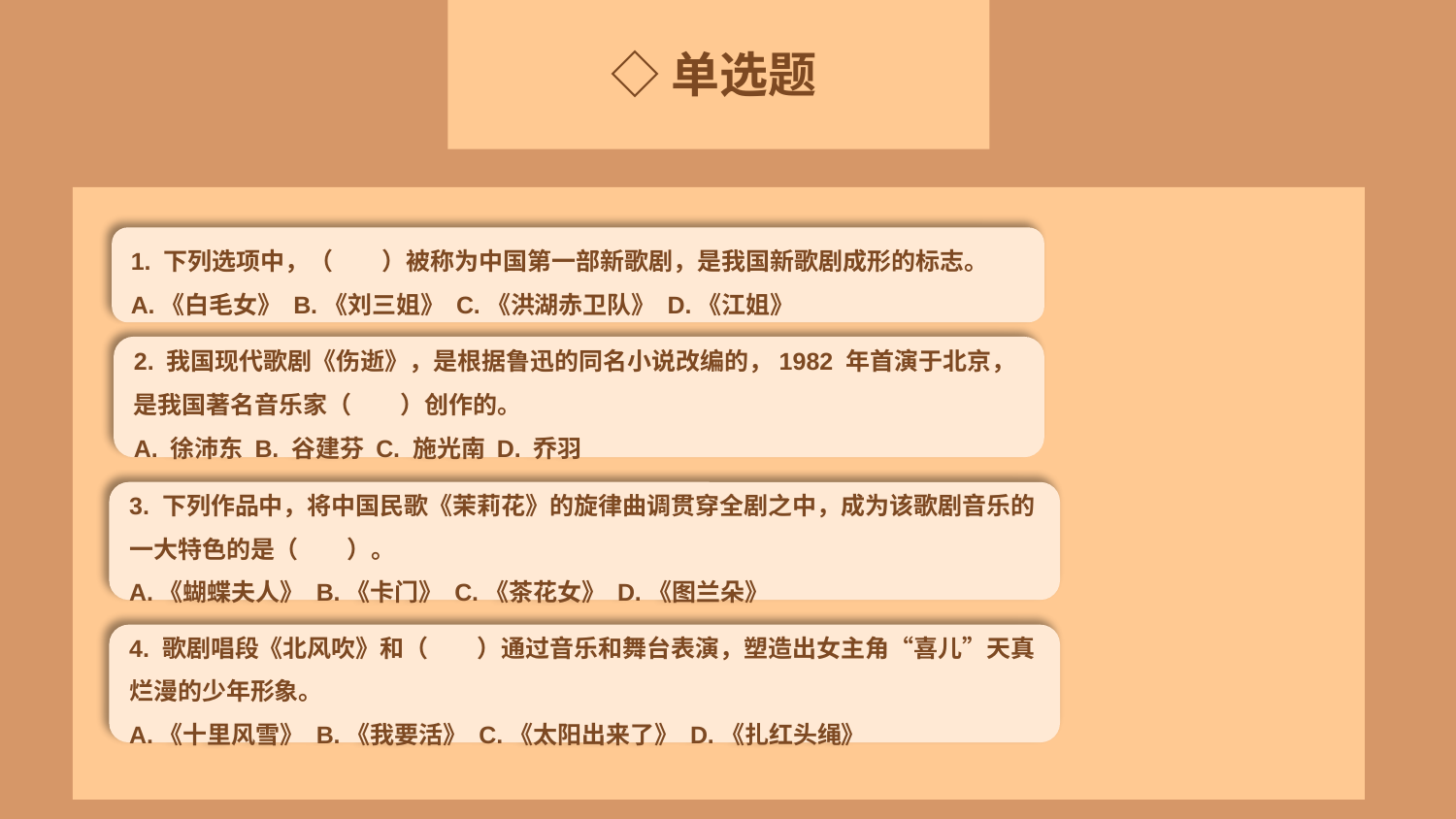

◇单选题

1. 下列选项中，（　　）被称为中国第一部新歌剧，是我国新歌剧成形的标志。
A.《白毛女》 B.《刘三姐》 C.《洪湖赤卫队》 D.《江姐》
2. 我国现代歌剧《伤逝》，是根据鲁迅的同名小说改编的，1982 年首演于北京，是我国著名音乐家（　　）创作的。
A. 徐沛东 B. 谷建芬 C. 施光南 D. 乔羽
3. 下列作品中，将中国民歌《茉莉花》的旋律曲调贯穿全剧之中，成为该歌剧音乐的一大特色的是（　　）。
A.《蝴蝶夫人》 B.《卡门》 C.《茶花女》 D.《图兰朵》
4. 歌剧唱段《北风吹》和（　　）通过音乐和舞台表演，塑造出女主角“喜儿”天真烂漫的少年形象。
A.《十里风雪》 B.《我要活》 C.《太阳出来了》 D.《扎红头绳》